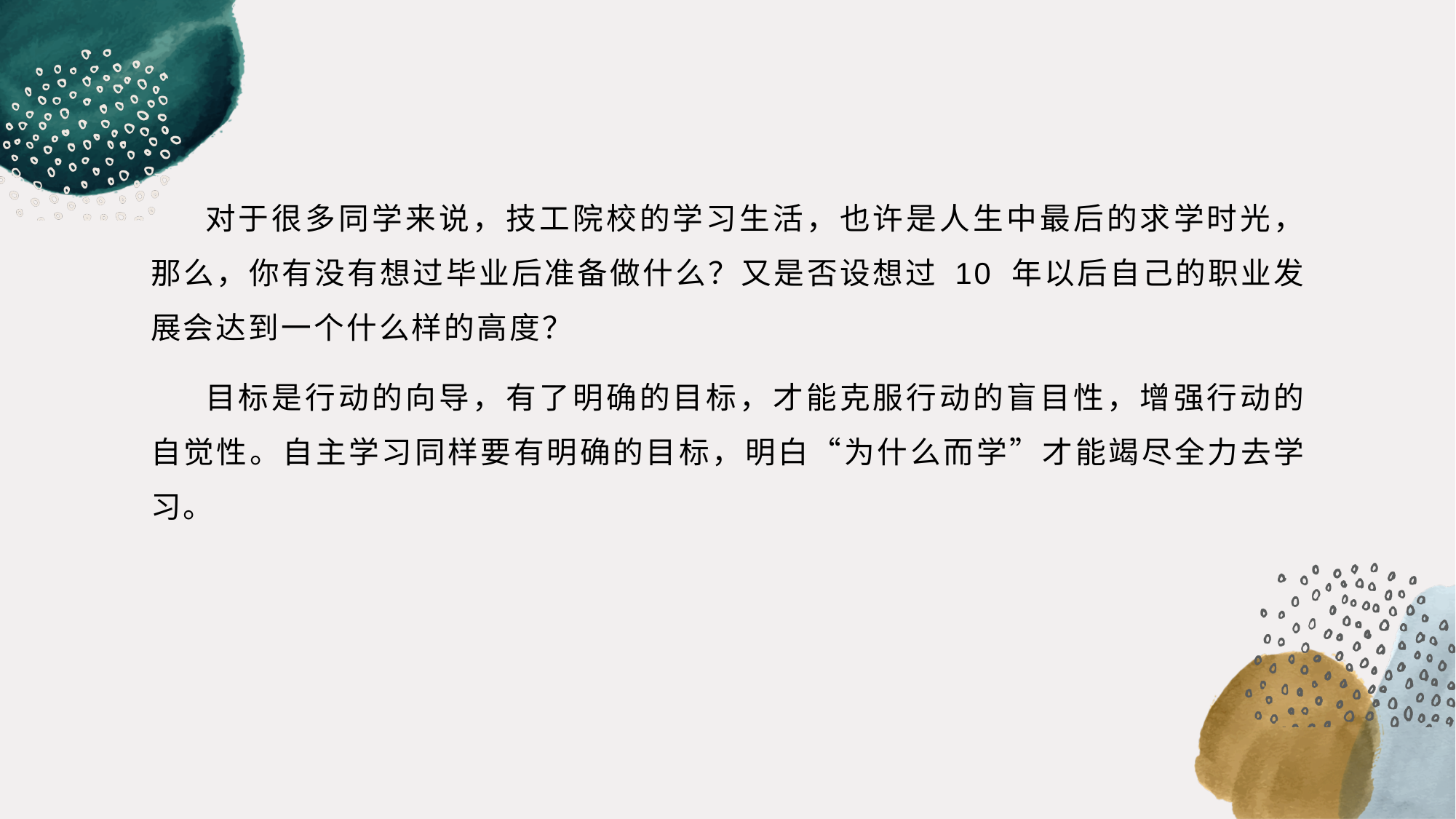

对于很多同学来说，技工院校的学习生活，也许是人生中最后的求学时光，那么，你有没有想过毕业后准备做什么？又是否设想过 10 年以后自己的职业发展会达到一个什么样的高度？
目标是行动的向导，有了明确的目标，才能克服行动的盲目性，增强行动的自觉性。自主学习同样要有明确的目标，明白“为什么而学”才能竭尽全力去学习。